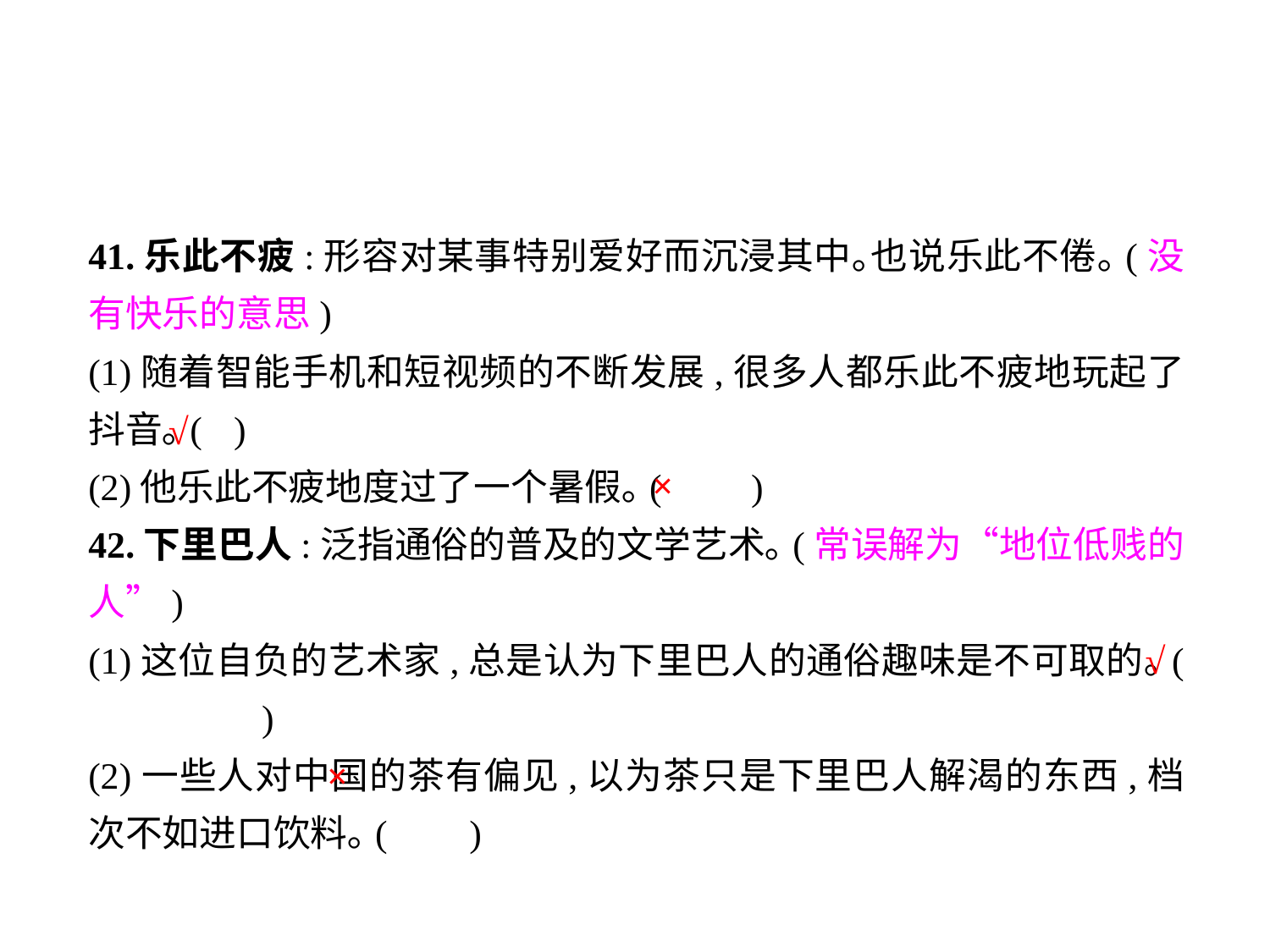

41.乐此不疲:形容对某事特别爱好而沉浸其中｡也说乐此不倦｡(没有快乐的意思)
(1)随着智能手机和短视频的不断发展,很多人都乐此不疲地玩起了抖音｡(	  )
(2)他乐此不疲地度过了一个暑假｡(	   )
42.下里巴人:泛指通俗的普及的文学艺术｡(常误解为“地位低贱的人”)
(1)这位自负的艺术家,总是认为下里巴人的通俗趣味是不可取的｡(	     )
(2)一些人对中国的茶有偏见,以为茶只是下里巴人解渴的东西,档次不如进口饮料｡(	)
√
×
√
×